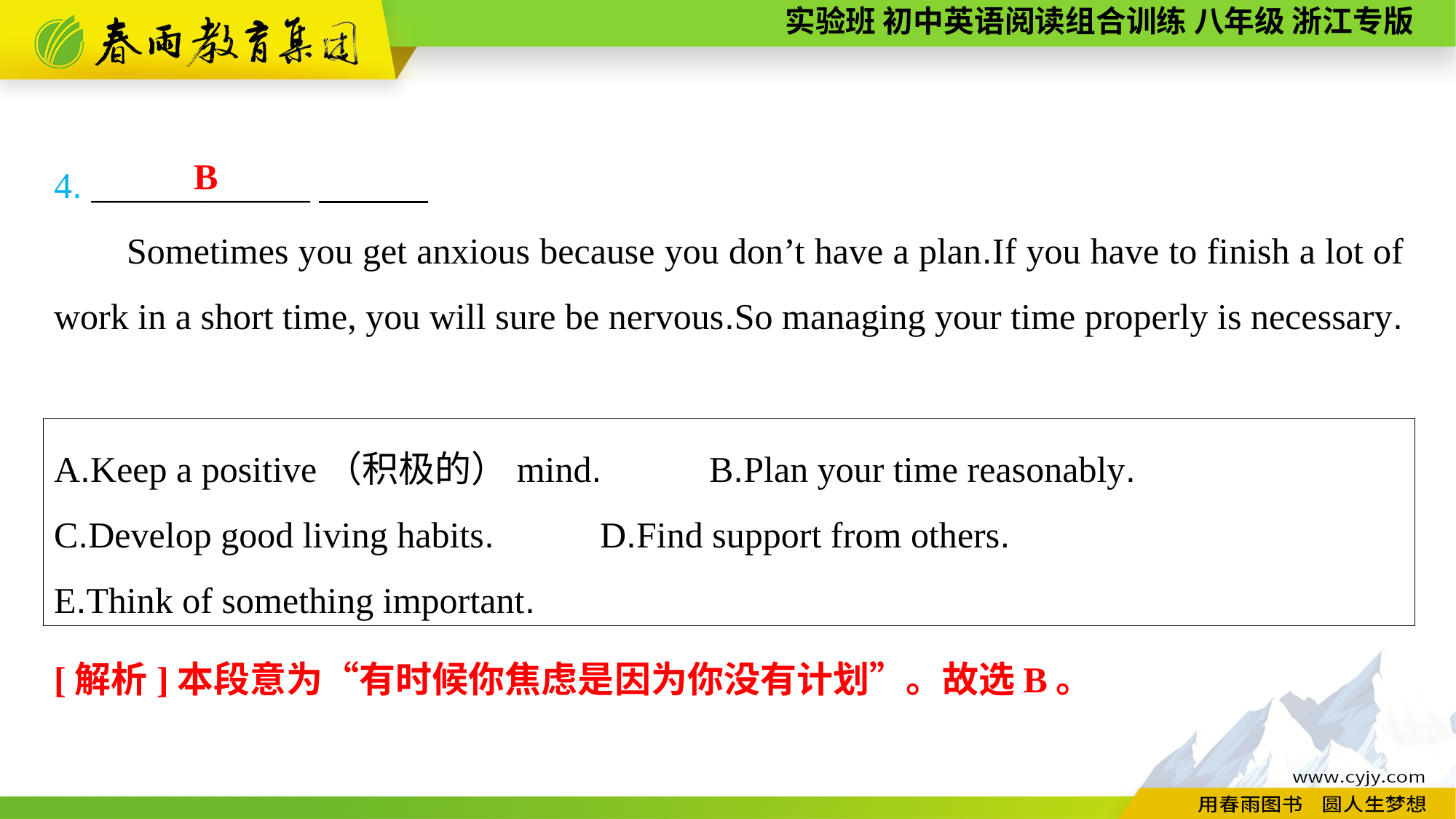

4. ____________
Sometimes you get anxious because you don’t have a plan.If you have to finish a lot of work in a short time, you will sure be nervous.So managing your time properly is necessary.
B
A.Keep a positive（积极的）mind.	B.Plan your time reasonably.
C.Develop good living habits.	D.Find support from others.
E.Think of something important.
[解析]本段意为“有时候你焦虑是因为你没有计划”。故选B。